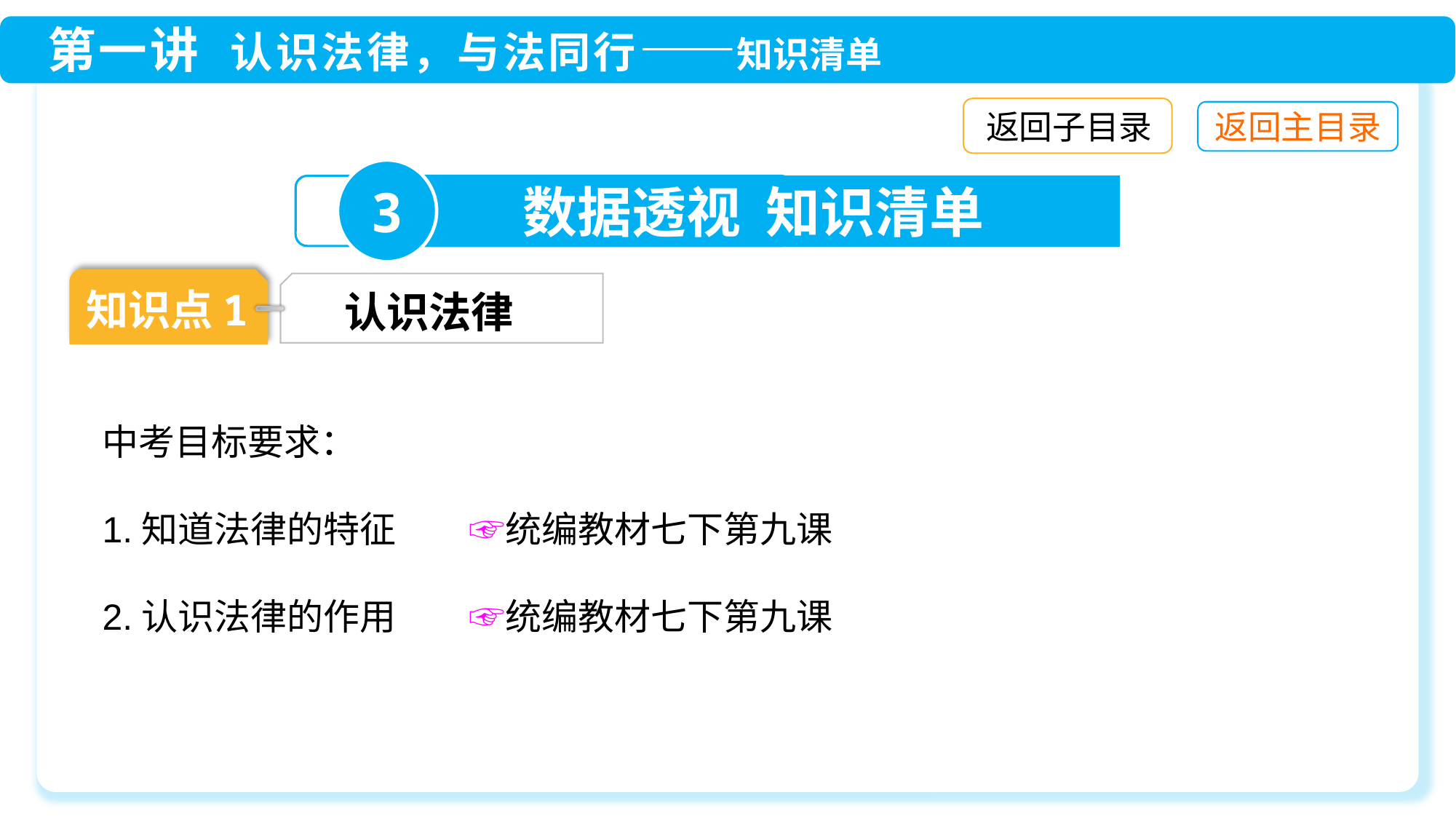

返回子目录
3

数据透视  知识清单
知识点1
认识法律

中考目标要求：
1.知道法律的特征　　☞统编教材七下第九课
2.认识法律的作用　　☞统编教材七下第九课